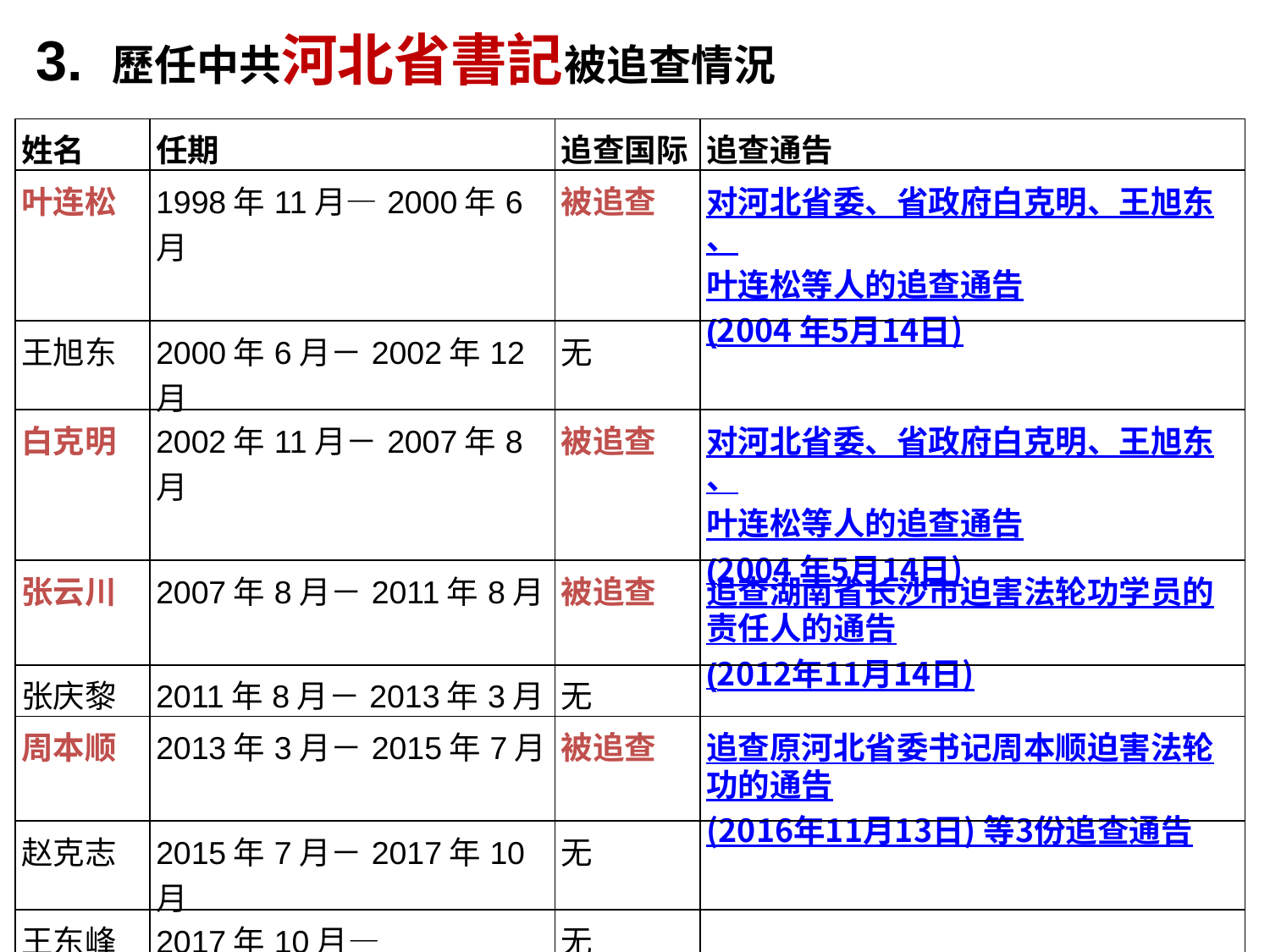

3. 歷任中共河北省書記被追查情況
| 姓名 | 任期 | 追查国际 | 追查通告 |
| --- | --- | --- | --- |
| 叶连松 | 1998年11月—2000年6月 | 被追查 | 对河北省委、省政府白克明、王旭东、叶连松等人的追查通告 (2004 年5月14日) |
| 王旭东 | 2000年6月－2002年12月 | 无 |  |
| 白克明 | 2002年11月－2007年8月 | 被追查 | 对河北省委、省政府白克明、王旭东、叶连松等人的追查通告 (2004 年5月14日) |
| 张云川 | 2007年8月－2011年8月 | 被追查 | 追查湖南省长沙市迫害法轮功学员的责任人的通告(2012年11月14日) |
| 张庆黎 | 2011年8月－2013年3月 | 无 |  |
| 周本顺 | 2013年3月－2015年7月 | 被追查 | 追查原河北省委书记周本顺迫害法轮功的通告(2016年11月13日) 等3份追查通告 |
| 赵克志 | 2015年7月－2017年10月 | 无 |  |
| 王东峰 | 2017年10月— | 无 |  |